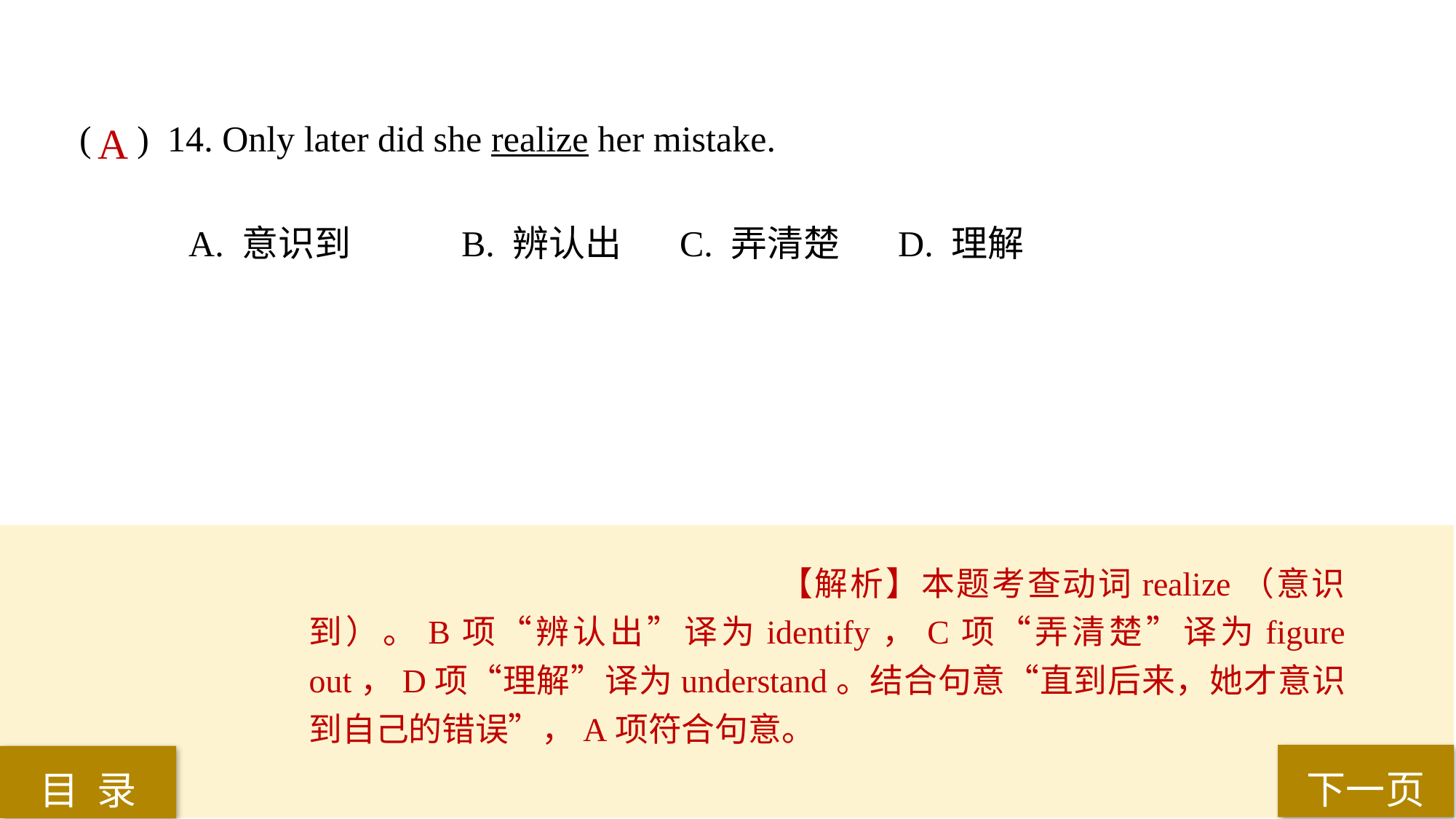

(     )  14. Only later did she realize her mistake.

A. 意识到 	B. 辨认出 	C. 弄清楚 	D. 理解
A
【解析】本题考查动词realize（意识到）。B项“辨认出”译为identify，C项“弄清楚”译为figure out，D项“理解”译为understand。结合句意“直到后来，她才意识到自己的错误”，A项符合句意。